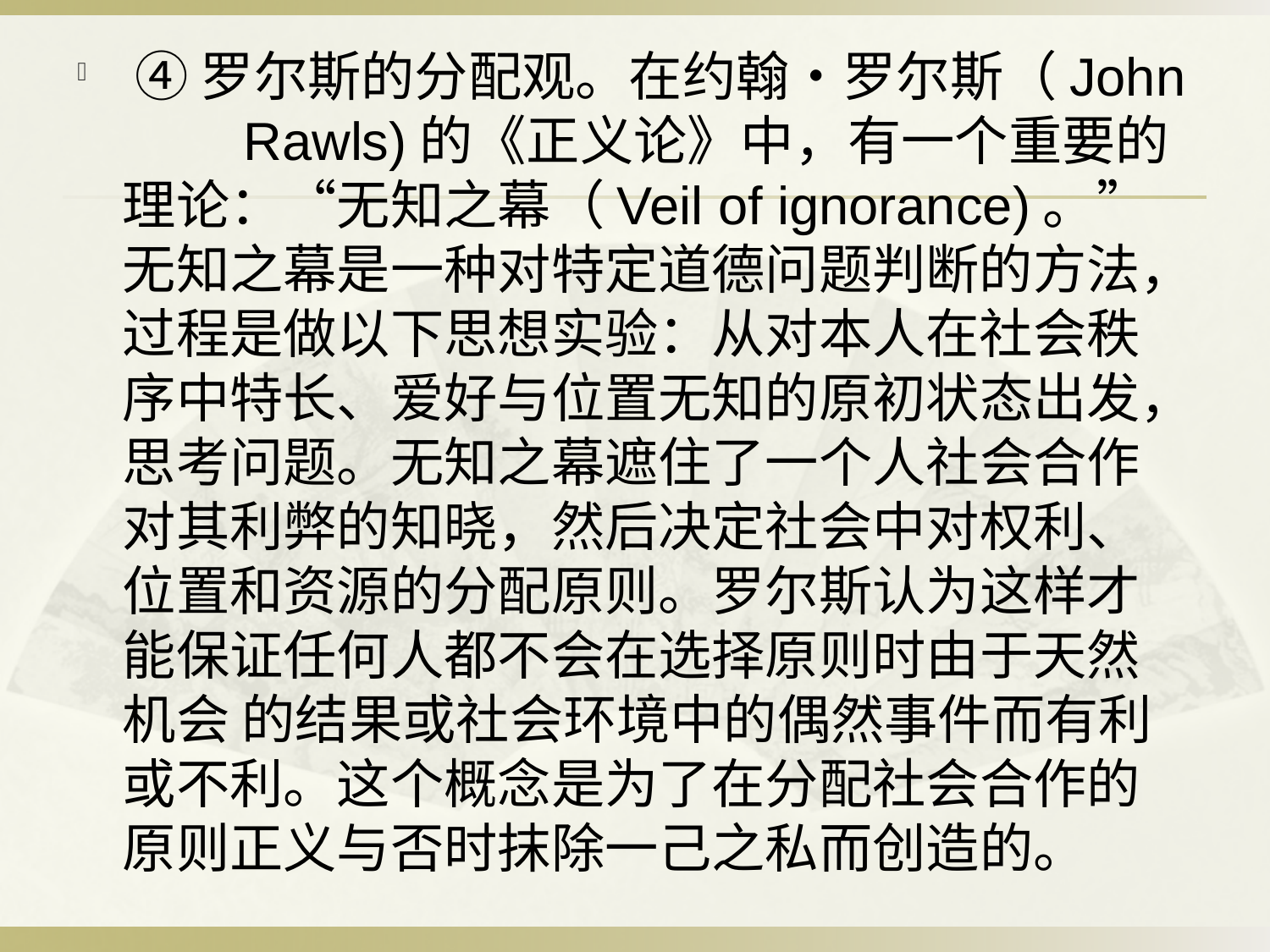

④罗尔斯的分配观。在约翰•罗尔斯（John	Rawls)的《正义论》中，有一个重要的理论：“无知之幕（Veil of ignorance)。”无知之幕是一种对特定道德问题判断的方法，过程是做以下思想实验：从对本人在社会秩序中特长、爱好与位置无知的原初状态出发，思考问题。无知之幕遮住了一个人社会合作对其利弊的知晓，然后决定社会中对权利、位置和资源的分配原则。罗尔斯认为这样才能保证任何人都不会在选择原则时由于天然机会 的结果或社会环境中的偶然事件而有利或不利。这个概念是为了在分配社会合作的原则正义与否时抹除一己之私而创造的。